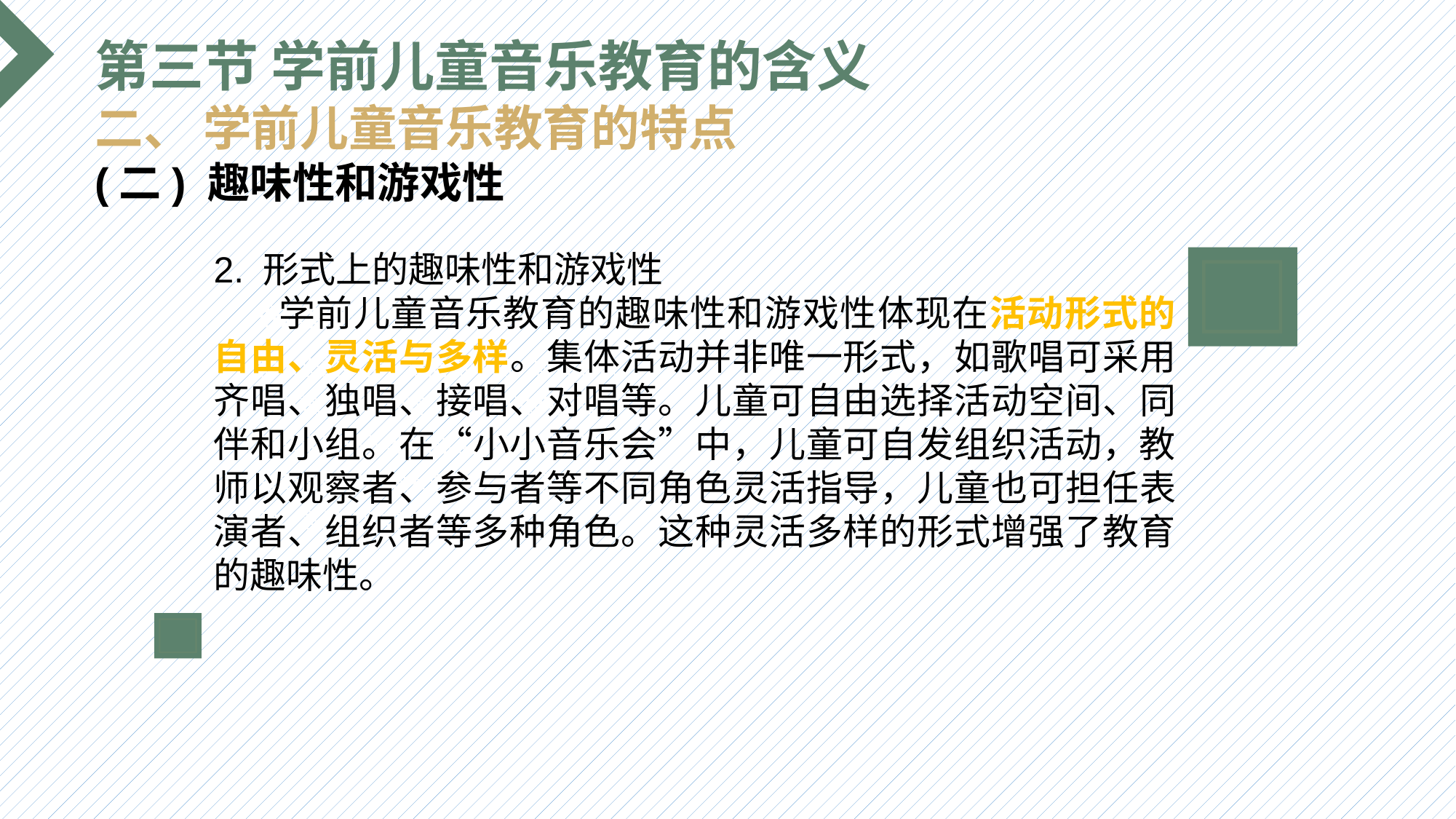

第三节 学前儿童音乐教育的含义
二、 学前儿童音乐教育的特点
(二) 趣味性和游戏性

2. 形式上的趣味性和游戏性
      学前儿童音乐教育的趣味性和游戏性体现在活动形式的自由、灵活与多样。集体活动并非唯一形式，如歌唱可采用齐唱、独唱、接唱、对唱等。儿童可自由选择活动空间、同伴和小组。在“小小音乐会”中，儿童可自发组织活动，教师以观察者、参与者等不同角色灵活指导，儿童也可担任表演者、组织者等多种角色。这种灵活多样的形式增强了教育的趣味性。

选题背景
输入您的内容，请简要说明，言简意赅即可输入您的内容，请简要说明，言简意赅即可输入您的内容，请简要说明，言简意赅即可输入您的内容，请简要说明，言简意赅即可